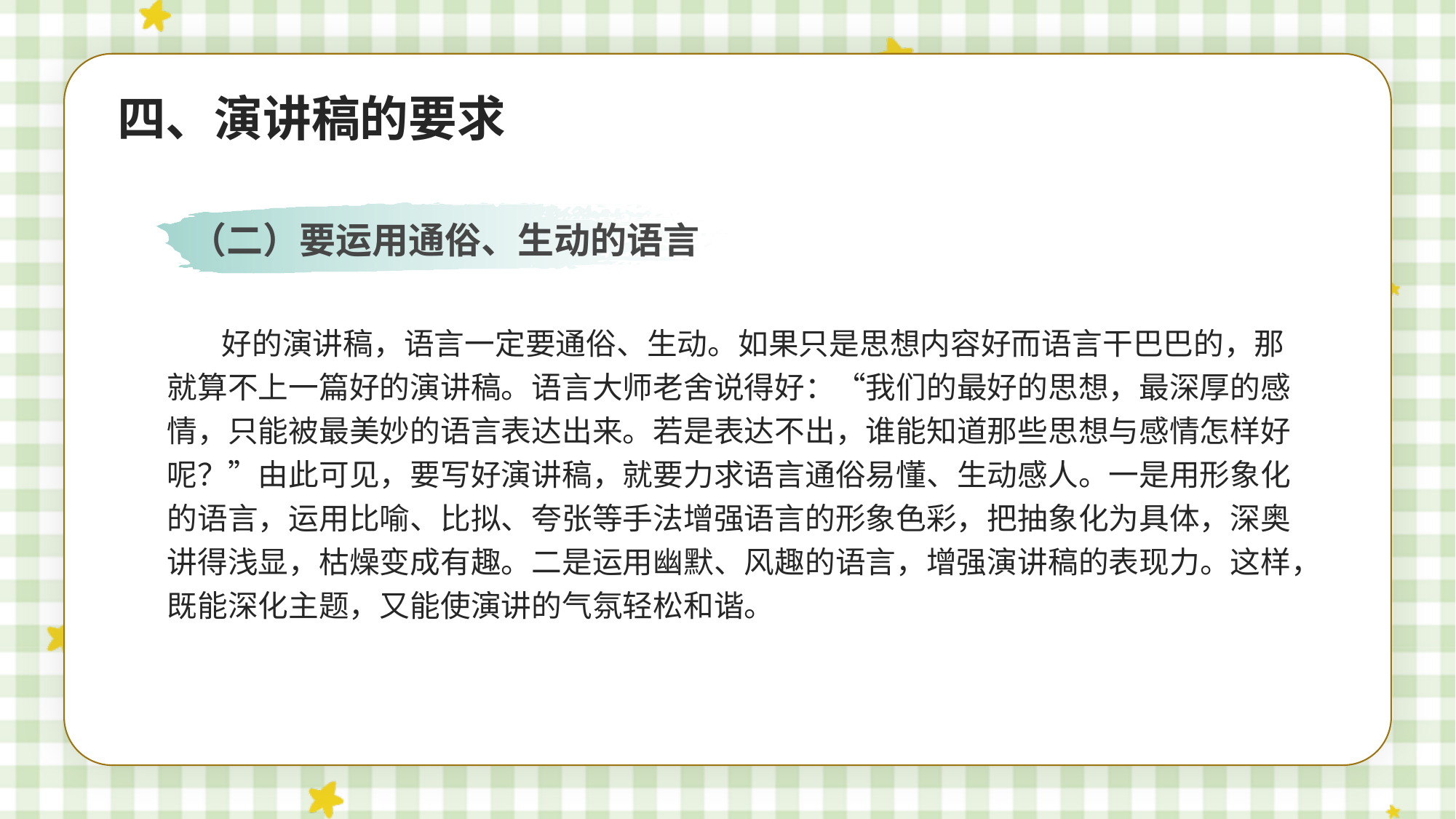

四、演讲稿的要求
（二）要运用通俗、生动的语言
好的演讲稿，语言一定要通俗、生动。如果只是思想内容好而语言干巴巴的，那就算不上一篇好的演讲稿。语言大师老舍说得好：“我们的最好的思想，最深厚的感情，只能被最美妙的语言表达出来。若是表达不出，谁能知道那些思想与感情怎样好呢？”由此可见，要写好演讲稿，就要力求语言通俗易懂、生动感人。一是用形象化的语言，运用比喻、比拟、夸张等手法增强语言的形象色彩，把抽象化为具体，深奥讲得浅显，枯燥变成有趣。二是运用幽默、风趣的语言，增强演讲稿的表现力。这样，既能深化主题，又能使演讲的气氛轻松和谐。